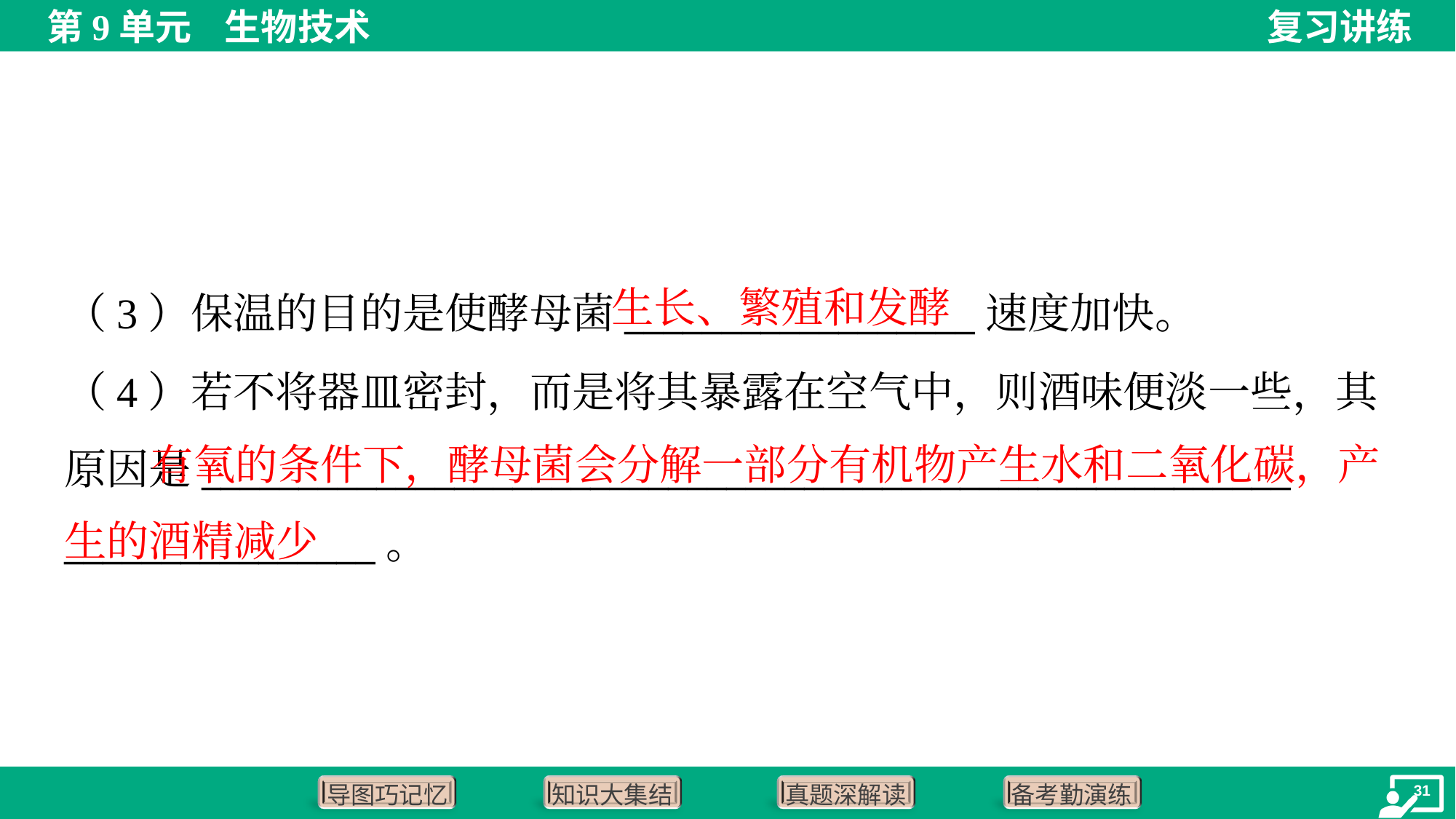

生长、繁殖和发酵
（3）保温的目的是使酵母菌__________________速度加快。
（4）若不将器皿密封，而是将其暴露在空气中，则酒味便淡一些，其
原因是________________________________________________________
________________。
       有氧的条件下，酵母菌会分解一部分有机物产生水和二氧化碳，产生的酒精减少